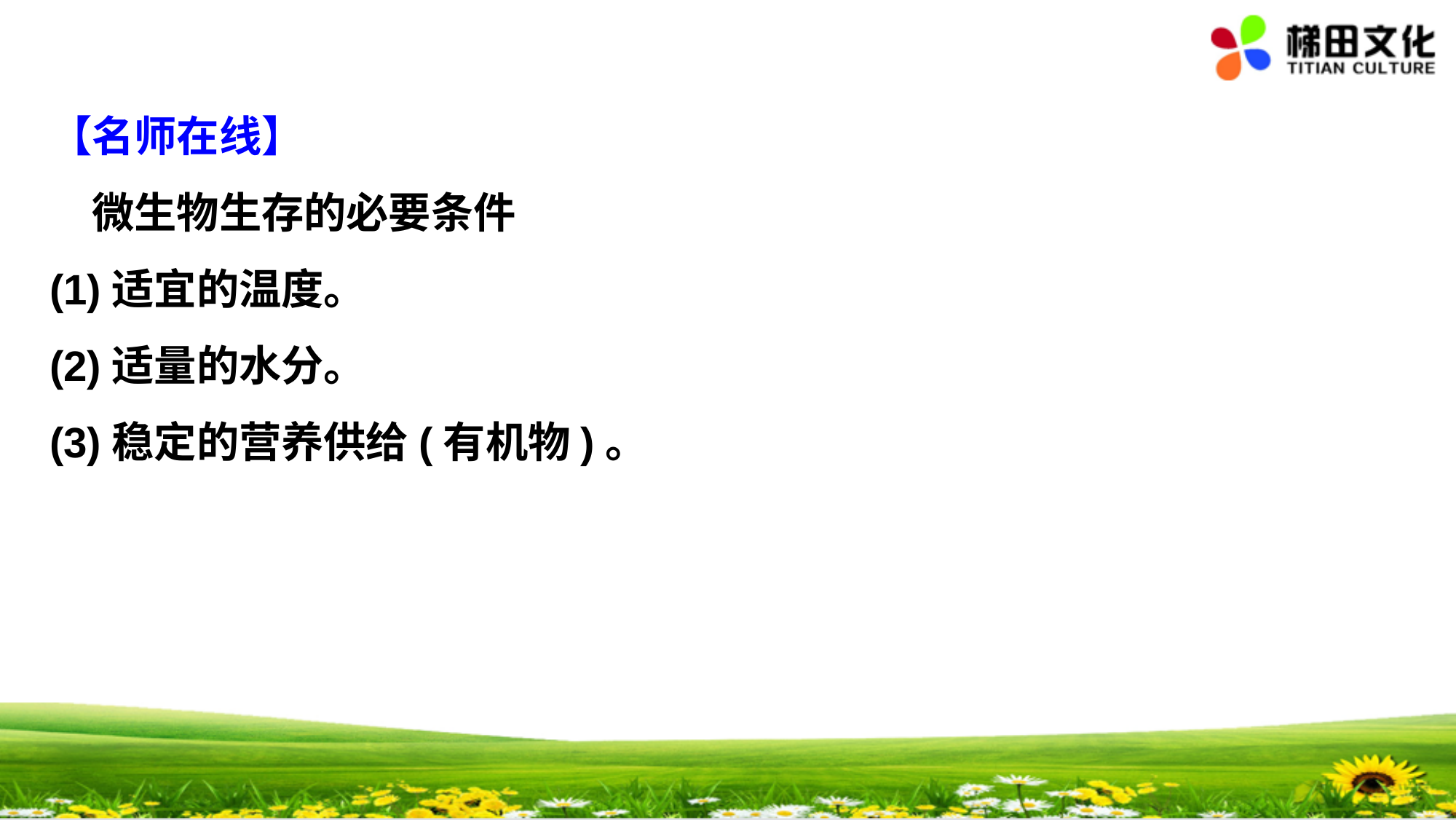

【名师在线】
　微生物生存的必要条件
(1)适宜的温度。
(2)适量的水分。
(3)稳定的营养供给(有机物)。